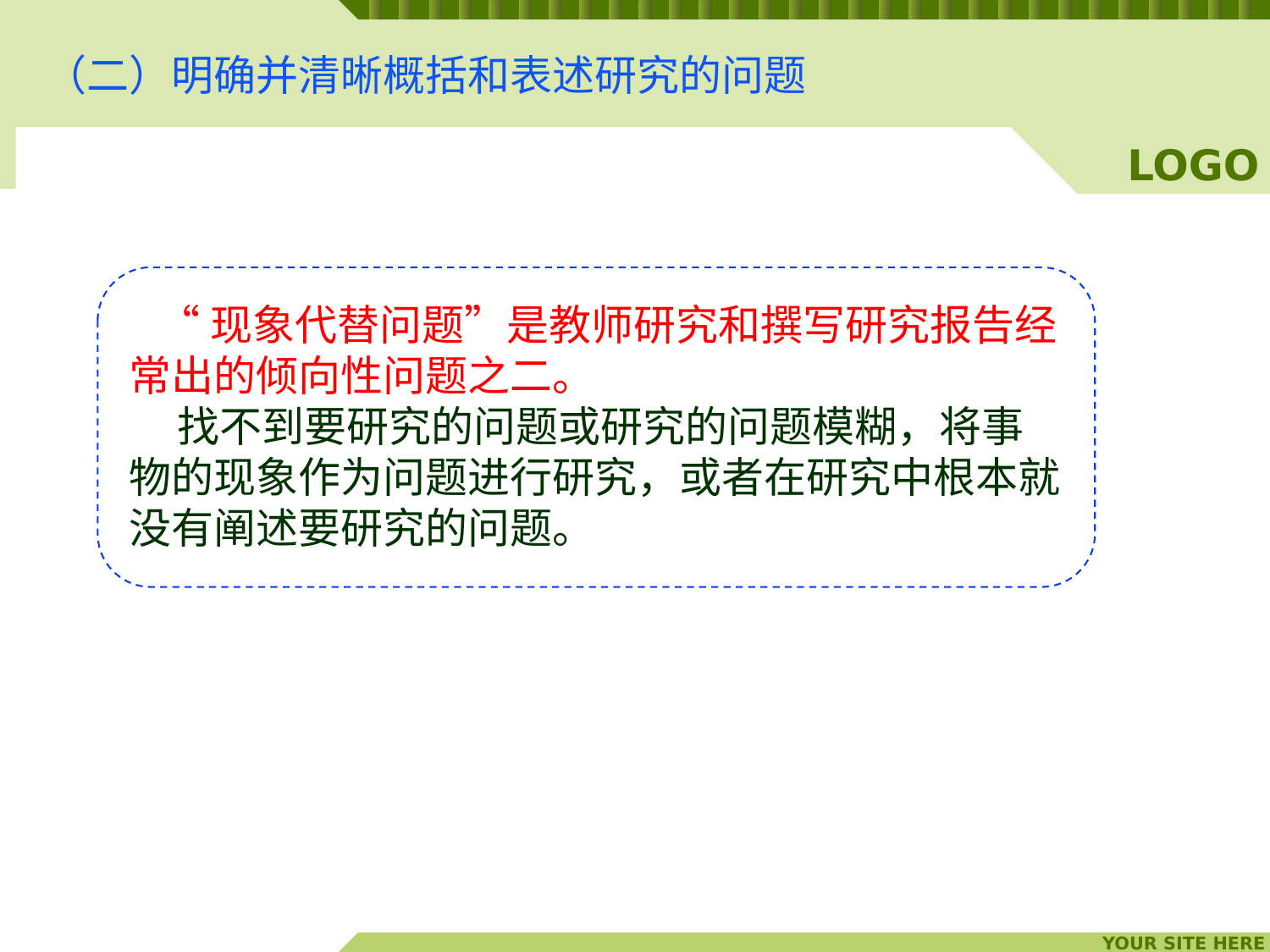

# （二）明确并清晰概括和表述研究的问题

    “现象代替问题”是教师研究和撰写研究报告经常出的倾向性问题之二。
    找不到要研究的问题或研究的问题模糊，将事物的现象作为问题进行研究，或者在研究中根本就没有阐述要研究的问题。